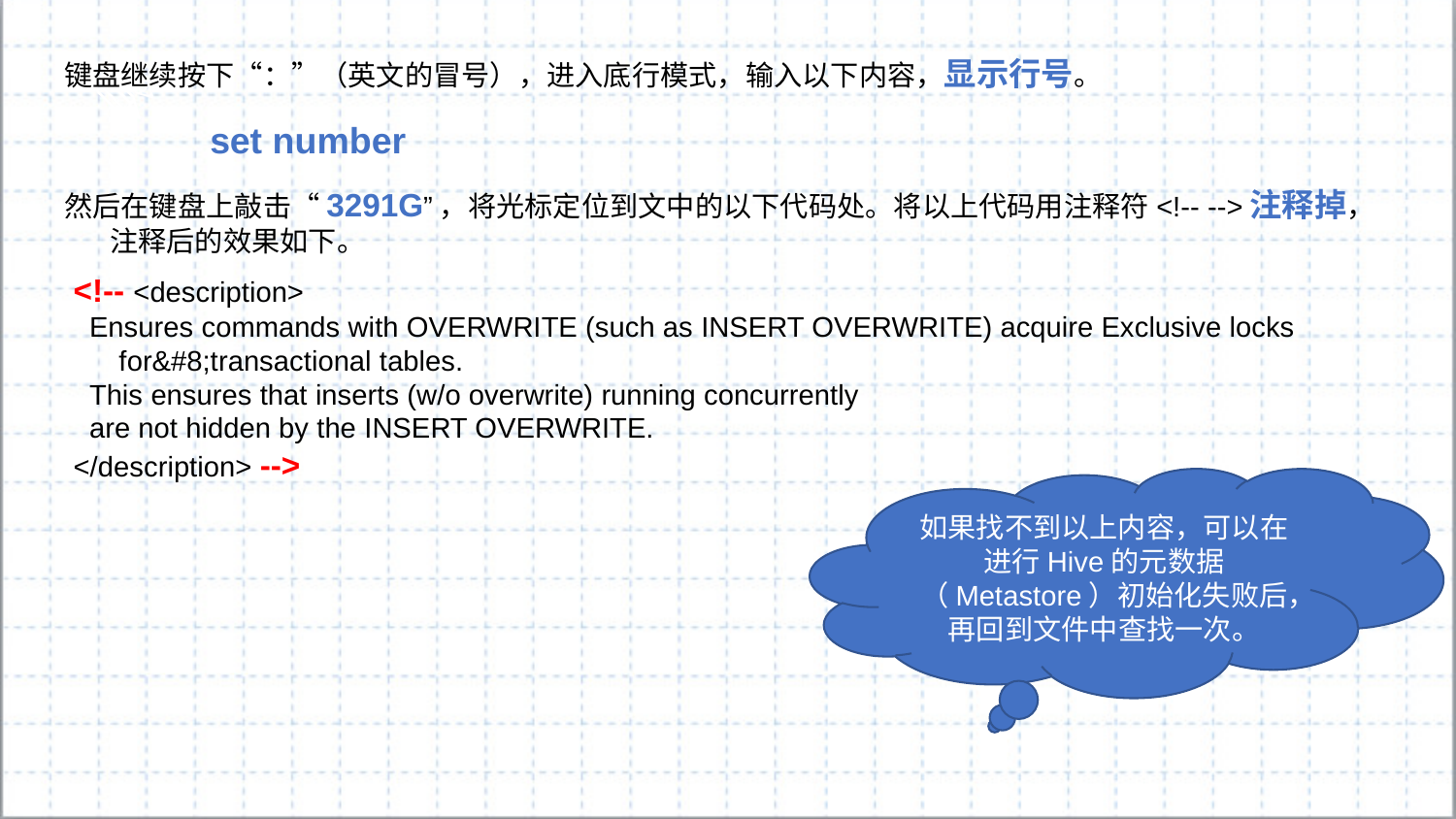

键盘继续按下“：”（英文的冒号），进入底行模式，输入以下内容，显示行号。
	set number
然后在键盘上敲击“3291G”，将光标定位到文中的以下代码处。将以上代码用注释符<!-- -->注释掉，注释后的效果如下。
<!-- <description>
  Ensures commands with OVERWRITE (such as INSERT OVERWRITE) acquire Exclusive locks for&#8;transactional tables.
  This ensures that inserts (w/o overwrite) running concurrently
  are not hidden by the INSERT OVERWRITE.
</description> -->
如果找不到以上内容，可以在进行Hive的元数据（Metastore）初始化失败后，再回到文件中查找一次。